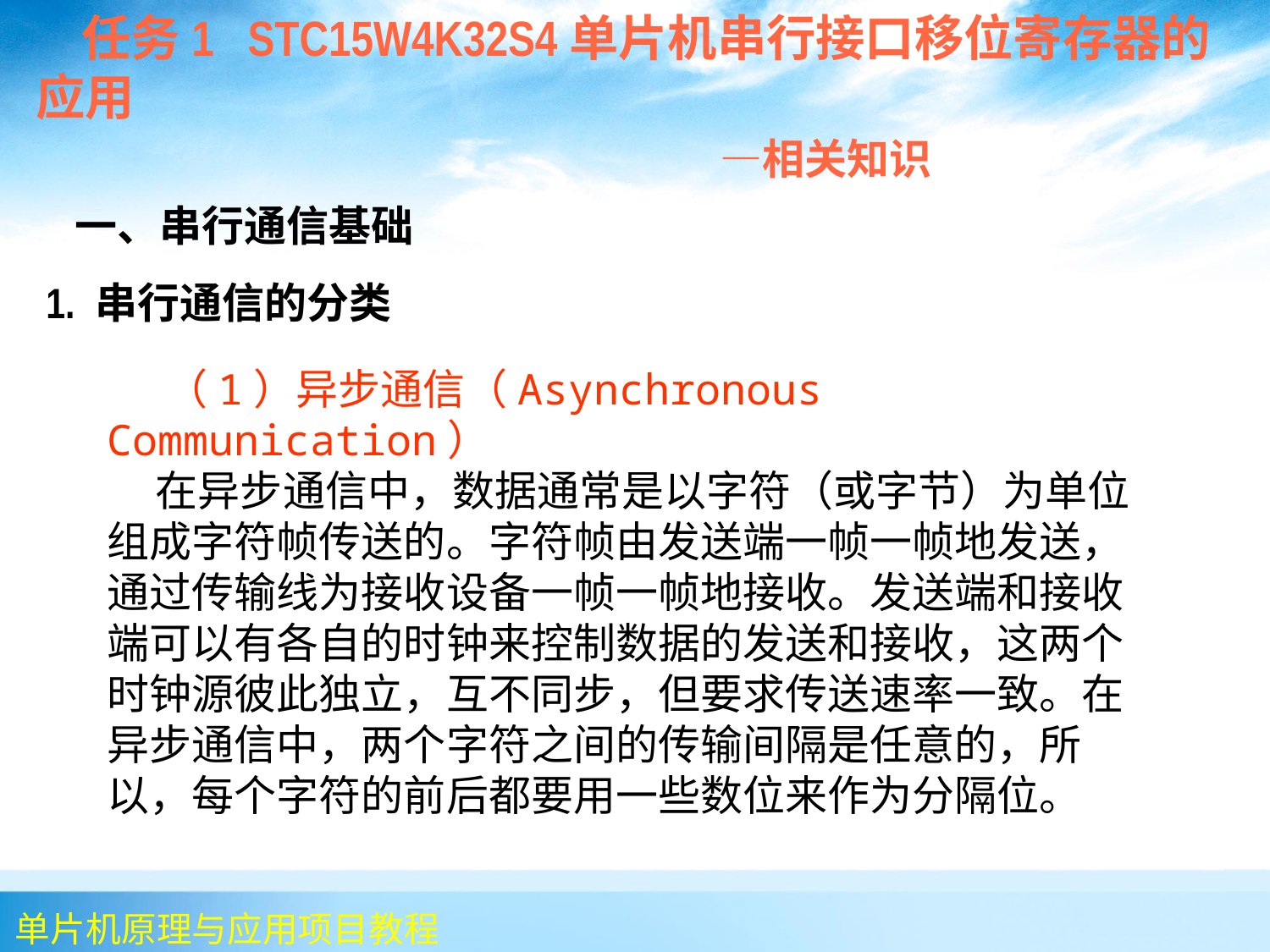

任务1   STC15W4K32S4单片机串行接口移位寄存器的应用
                                                             —相关知识
  一、串行通信基础
1. 串行通信的分类
       （1）异步通信（Asynchronous Communication）
    在异步通信中，数据通常是以字符（或字节）为单位组成字符帧传送的。字符帧由发送端一帧一帧地发送，通过传输线为接收设备一帧一帧地接收。发送端和接收端可以有各自的时钟来控制数据的发送和接收，这两个时钟源彼此独立，互不同步，但要求传送速率一致。在异步通信中，两个字符之间的传输间隔是任意的，所以，每个字符的前后都要用一些数位来作为分隔位。